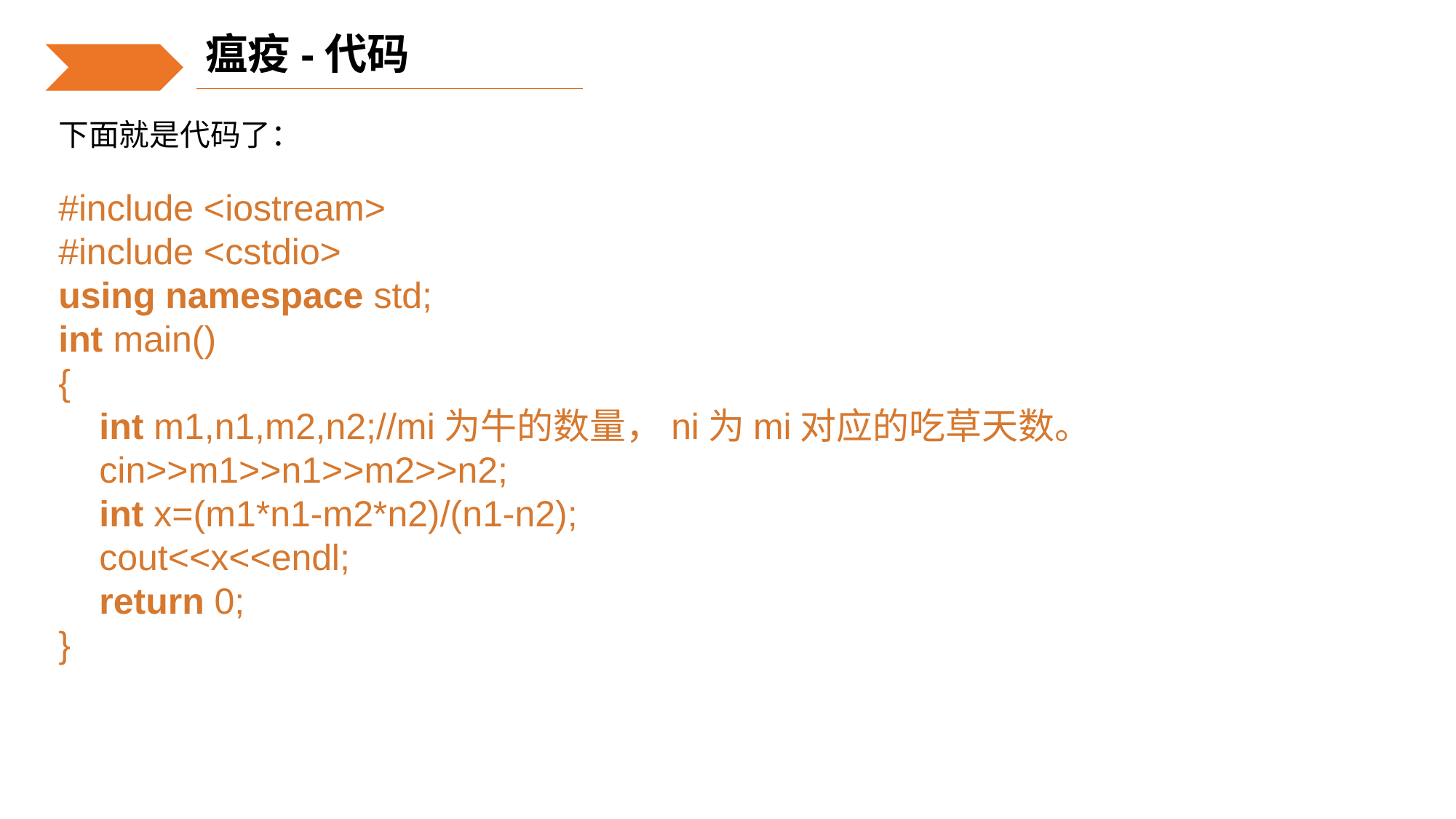

瘟疫-代码
下面就是代码了：

#include <iostream>
#include <cstdio>
using namespace std;
int main()
{
    int m1,n1,m2,n2;//mi为牛的数量，ni为mi对应的吃草天数。
    cin>>m1>>n1>>m2>>n2;
    int x=(m1*n1-m2*n2)/(n1-n2);
    cout<<x<<endl;
    return 0;
}